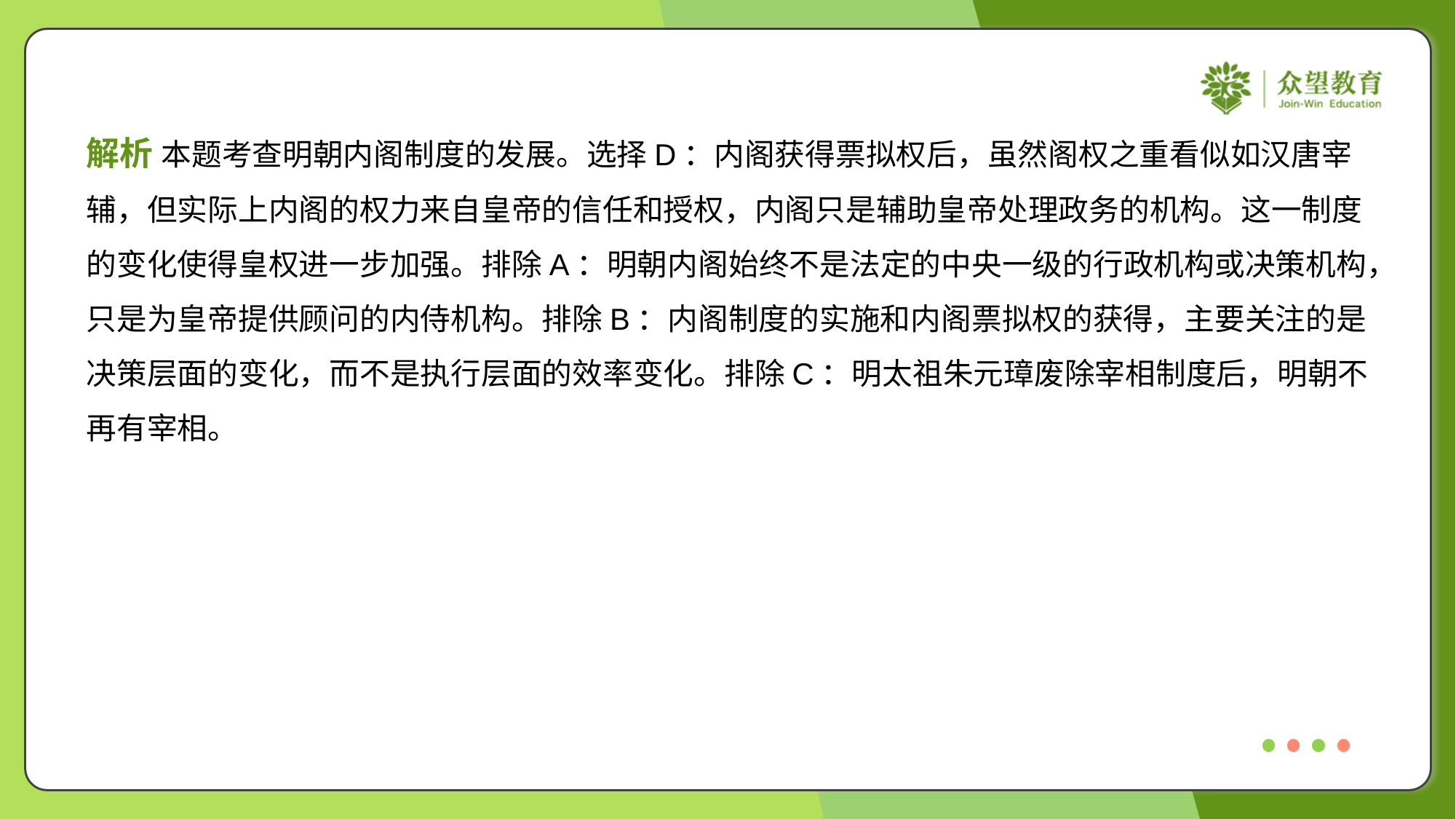

解析 本题考查明朝内阁制度的发展。选择D：内阁获得票拟权后，虽然阁权之重看似如汉唐宰
辅，但实际上内阁的权力来自皇帝的信任和授权，内阁只是辅助皇帝处理政务的机构。这一制度
的变化使得皇权进一步加强。排除A：明朝内阁始终不是法定的中央一级的行政机构或决策机构，
只是为皇帝提供顾问的内侍机构。排除B：内阁制度的实施和内阁票拟权的获得，主要关注的是
决策层面的变化，而不是执行层面的效率变化。排除C：明太祖朱元璋废除宰相制度后，明朝不
再有宰相。